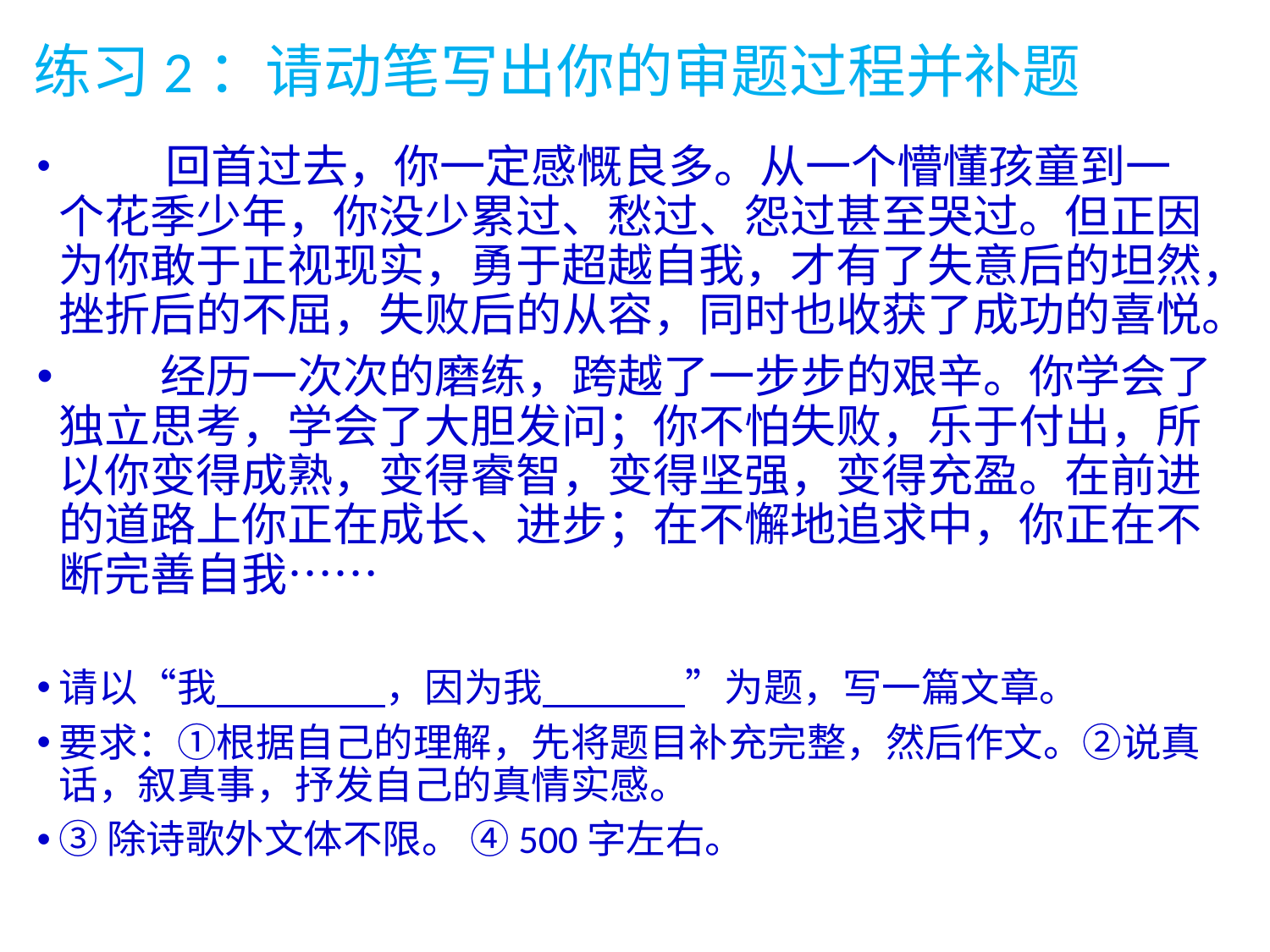

# 练习2：请动笔写出你的审题过程并补题
           回首过去，你一定感慨良多。从一个懵懂孩童到一个花季少年，你没少累过、愁过、怨过甚至哭过。但正因为你敢于正视现实，勇于超越自我，才有了失意后的坦然，挫折后的不屈，失败后的从容，同时也收获了成功的喜悦。
         经历一次次的磨练，跨越了一步步的艰辛。你学会了独立思考，学会了大胆发问；你不怕失败，乐于付出，所以你变得成熟，变得睿智，变得坚强，变得充盈。在前进的道路上你正在成长、进步；在不懈地追求中，你正在不断完善自我……

请以“我                   ，因为我                ”为题，写一篇文章。
要求：①根据自己的理解，先将题目补充完整，然后作文。②说真话，叙真事，抒发自己的真情实感。
③除诗歌外文体不限。 ④500字左右。